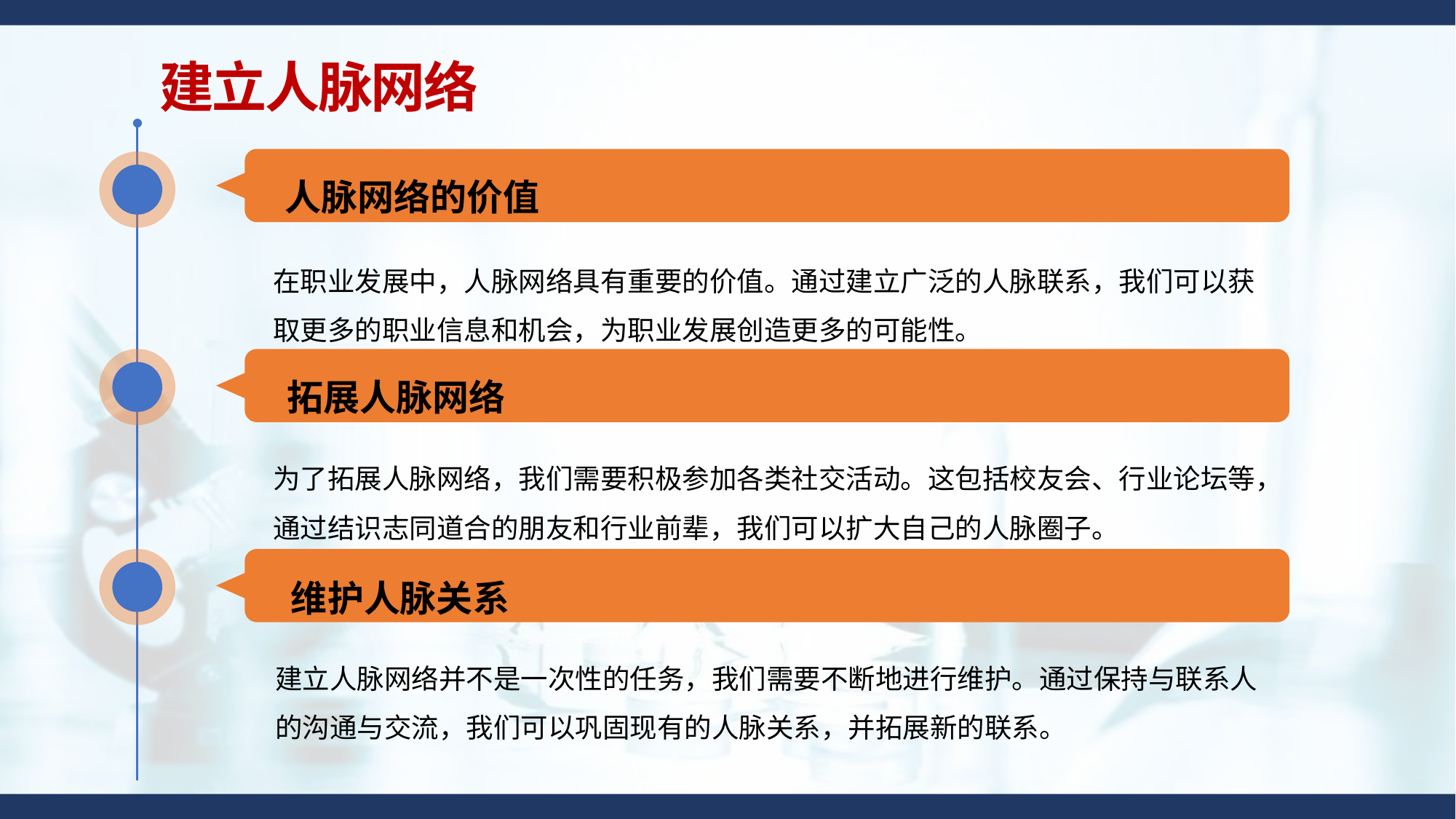

建立人脉网络
人脉网络的价值

在职业发展中，人脉网络具有重要的价值。通过建立广泛的人脉联系，我们可以获取更多的职业信息和机会，为职业发展创造更多的可能性。
拓展人脉网络

为了拓展人脉网络，我们需要积极参加各类社交活动。这包括校友会、行业论坛等，通过结识志同道合的朋友和行业前辈，我们可以扩大自己的人脉圈子。
维护人脉关系

建立人脉网络并不是一次性的任务，我们需要不断地进行维护。通过保持与联系人的沟通与交流，我们可以巩固现有的人脉关系，并拓展新的联系。